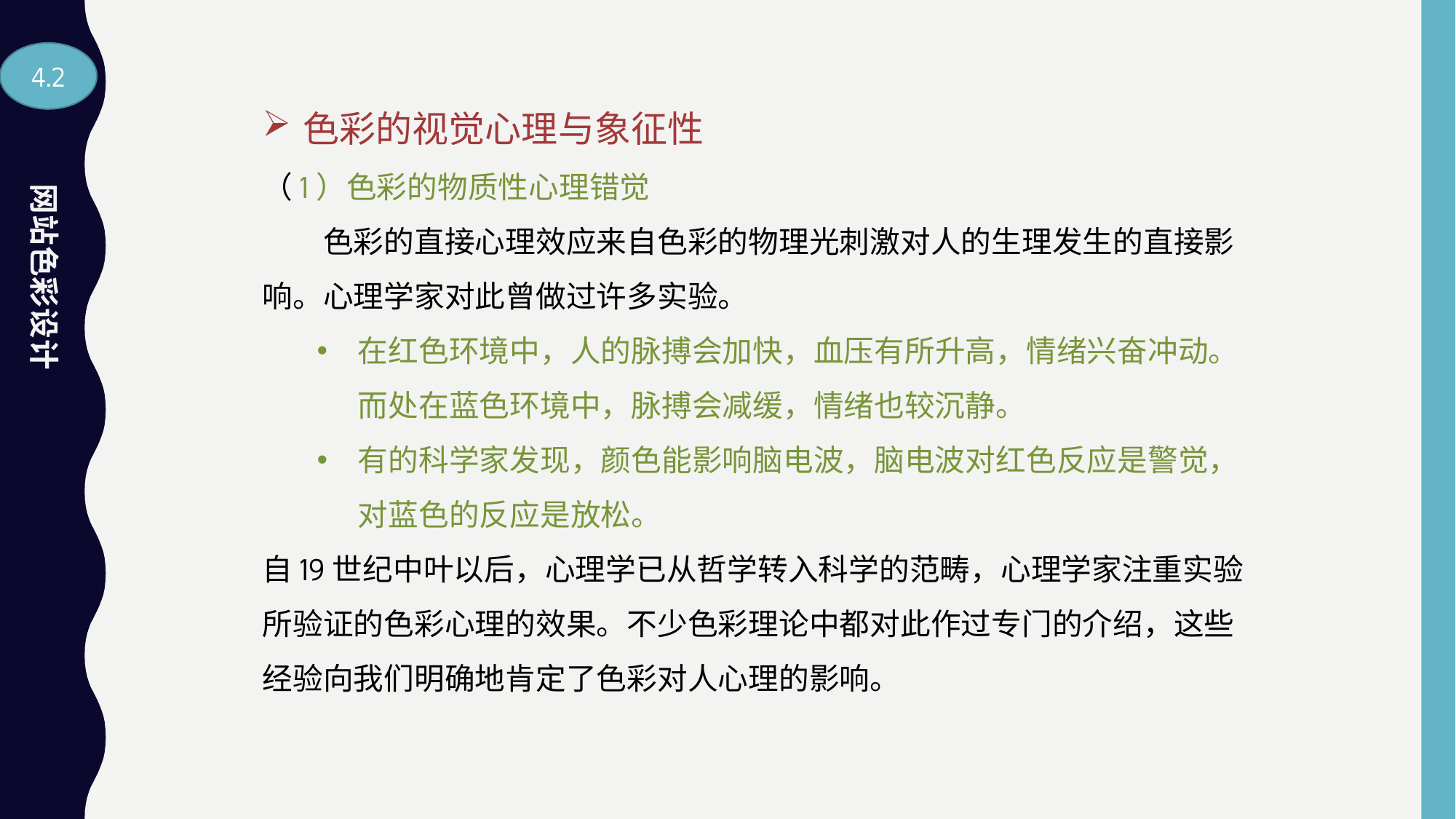

4.2
色彩的视觉心理与象征性
（1）色彩的物质性心理错觉
　　色彩的直接心理效应来自色彩的物理光刺激对人的生理发生的直接影响。心理学家对此曾做过许多实验。
在红色环境中，人的脉搏会加快，血压有所升高，情绪兴奋冲动。而处在蓝色环境中，脉搏会减缓，情绪也较沉静。
有的科学家发现，颜色能影响脑电波，脑电波对红色反应是警觉，对蓝色的反应是放松。
自19世纪中叶以后，心理学已从哲学转入科学的范畴，心理学家注重实验所验证的色彩心理的效果。不少色彩理论中都对此作过专门的介绍，这些经验向我们明确地肯定了色彩对人心理的影响。

网站色彩设计